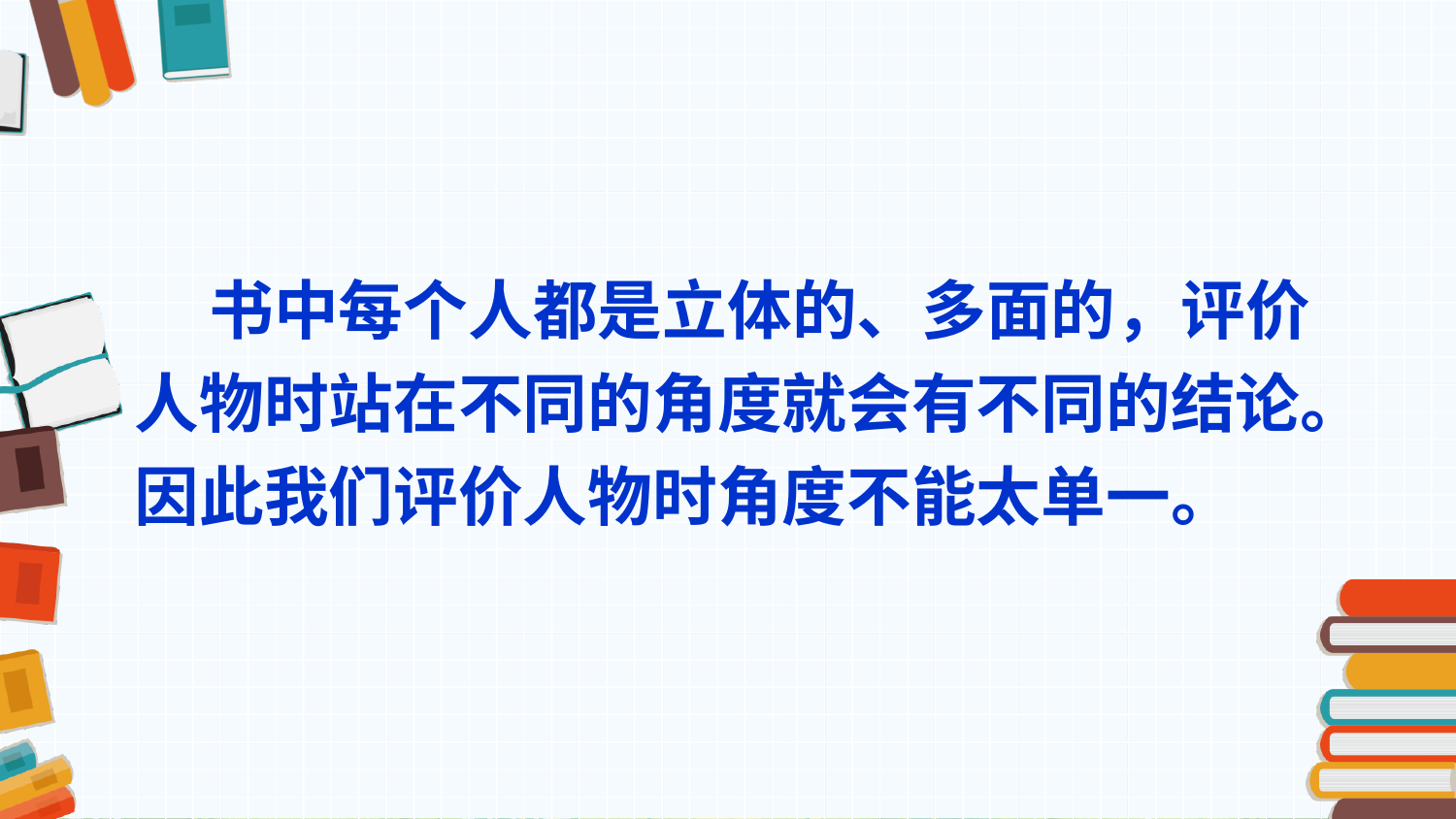

书中每个人都是立体的、多面的，评价人物时站在不同的角度就会有不同的结论。因此我们评价人物时角度不能太单一。